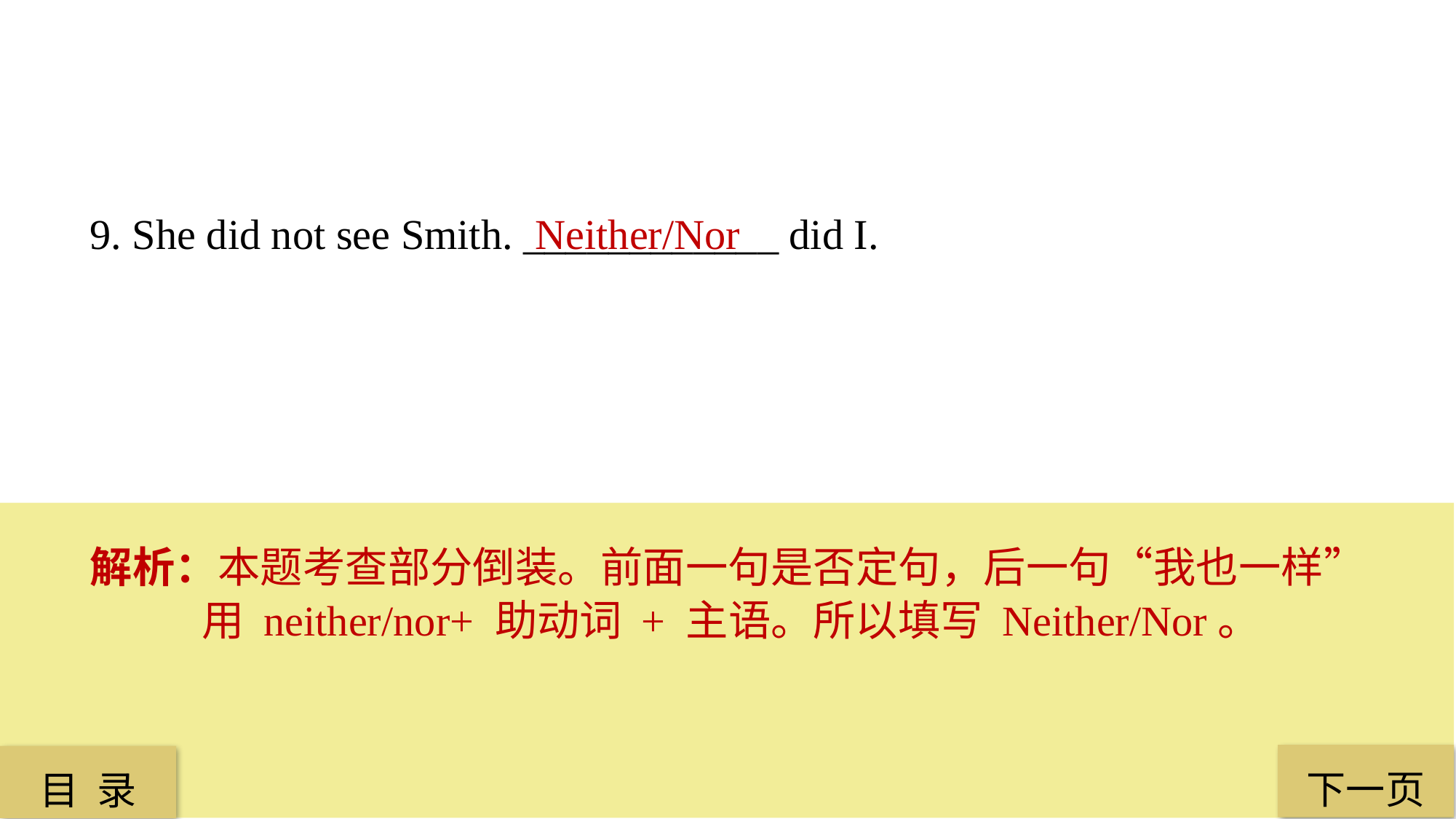

9. She did not see Smith. ____________ did I.
Neither/Nor
解析：本题考查部分倒装。前面一句是否定句，后一句“我也一样”用 neither/nor+ 助动词 + 主语。所以填写 Neither/Nor。